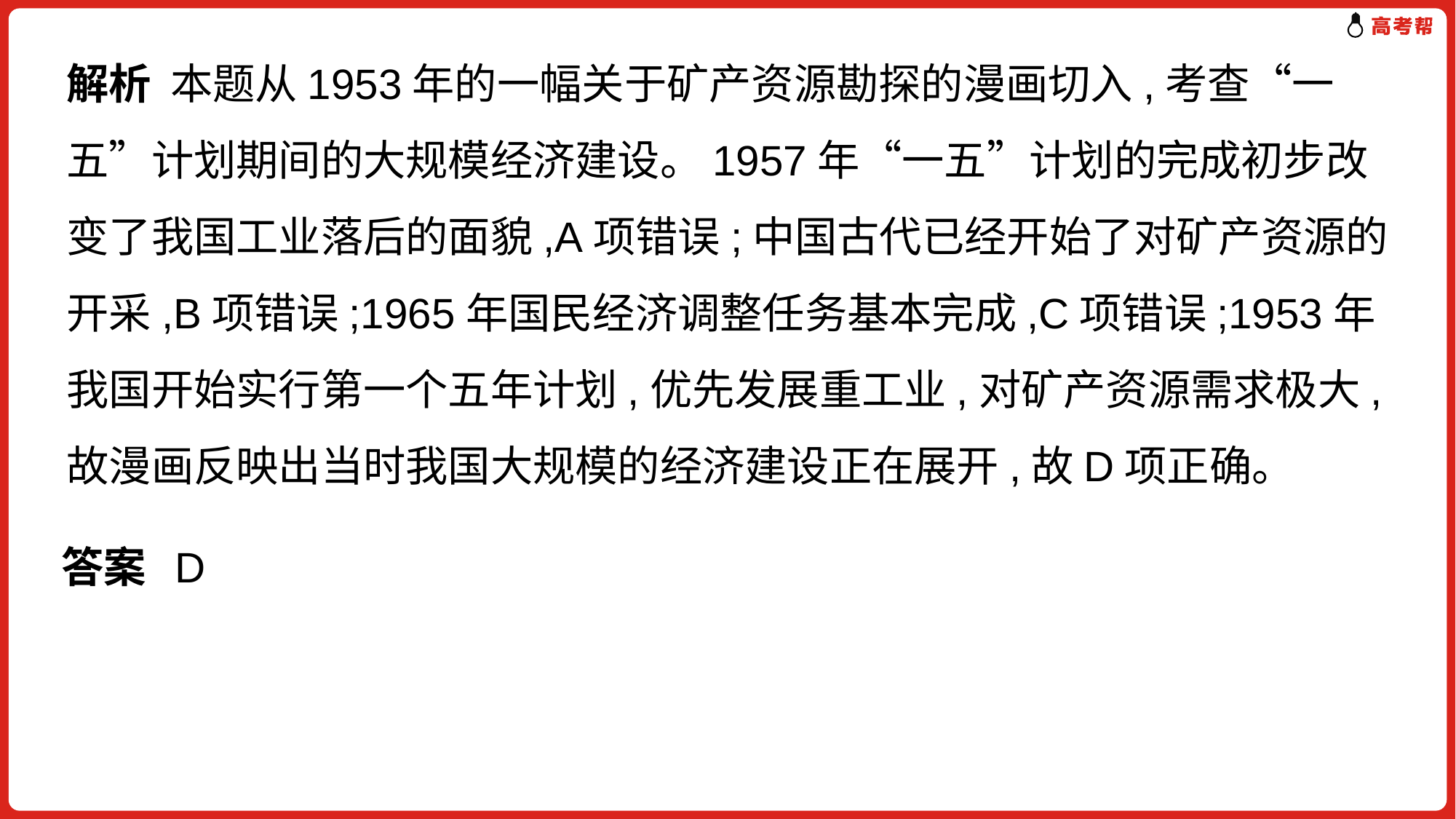

解析  本题从1953年的一幅关于矿产资源勘探的漫画切入,考查“一五”计划期间的大规模经济建设。1957年“一五”计划的完成初步改变了我国工业落后的面貌,A项错误;中国古代已经开始了对矿产资源的开采,B项错误;1965年国民经济调整任务基本完成,C项错误;1953年我国开始实行第一个五年计划,优先发展重工业,对矿产资源需求极大,故漫画反映出当时我国大规模的经济建设正在展开,故D项正确。
答案  D